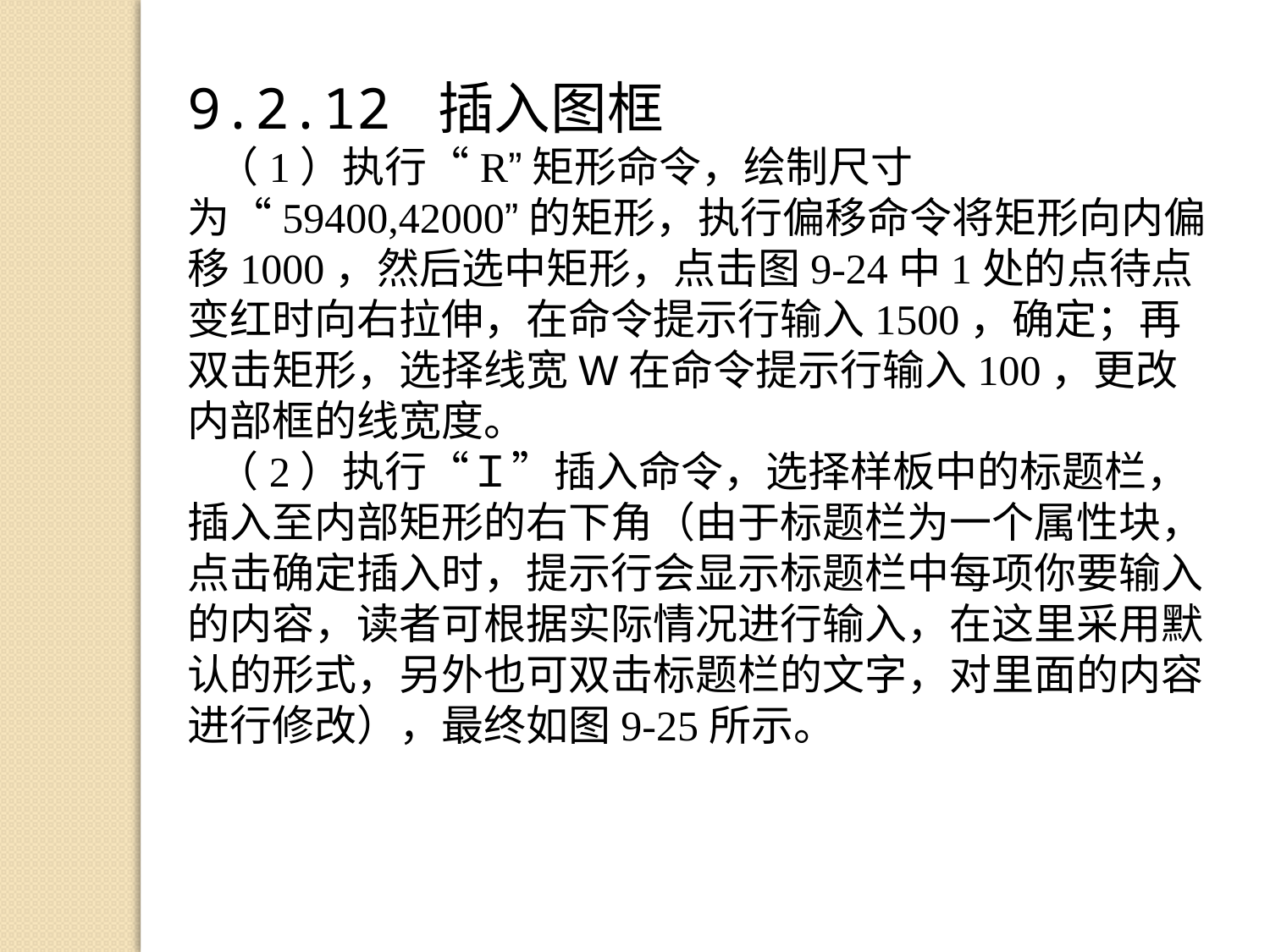

9.2.12 插入图框
  （1）执行“R”矩形命令，绘制尺寸为“59400,42000”的矩形，执行偏移命令将矩形向内偏移1000，然后选中矩形，点击图9-24中1处的点待点变红时向右拉伸，在命令提示行输入1500，确定；再双击矩形，选择线宽W在命令提示行输入100，更改内部框的线宽度。
  （2）执行“Ｉ”插入命令，选择样板中的标题栏，插入至内部矩形的右下角（由于标题栏为一个属性块，点击确定插入时，提示行会显示标题栏中每项你要输入的内容，读者可根据实际情况进行输入，在这里采用默认的形式，另外也可双击标题栏的文字，对里面的内容进行修改），最终如图9-25所示。